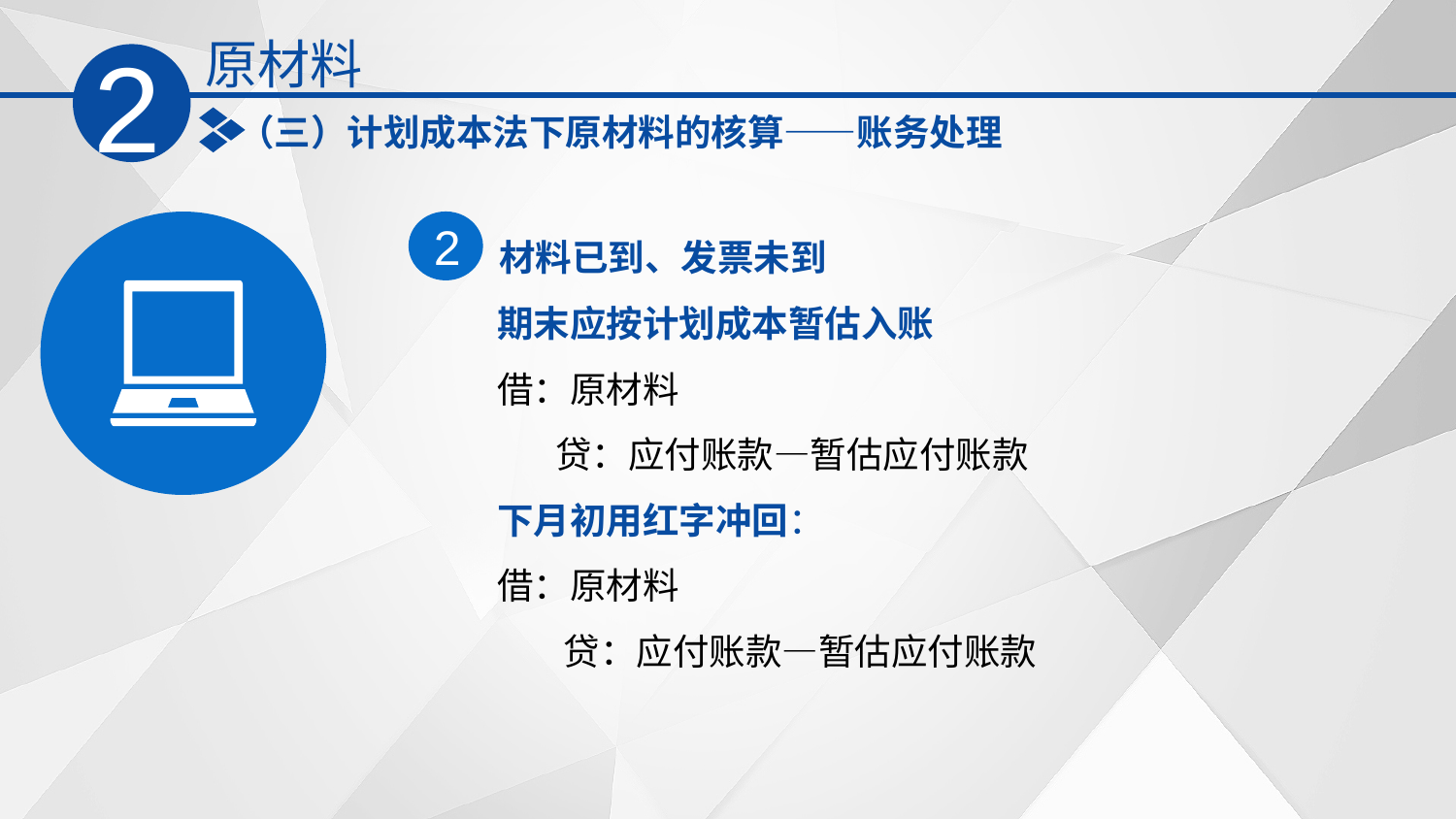

原材料
2

（三）计划成本法下原材料的核算——账务处理

材料已到、发票未到
2

期末应按计划成本暂估入账
借：原材料
      贷：应付账款—暂估应付账款
下月初用红字冲回：
借：原材料
       贷：应付账款—暂估应付账款